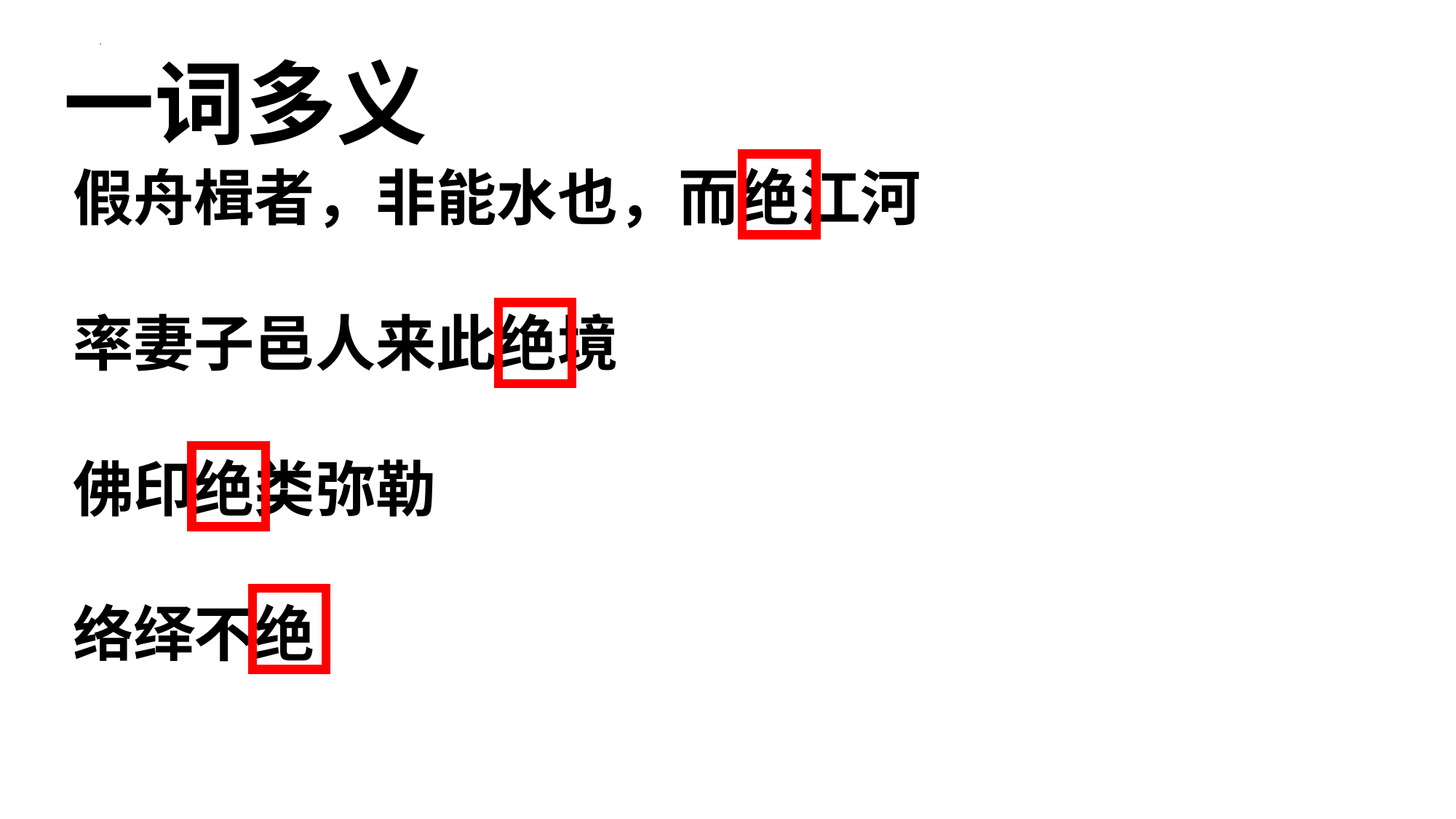

一词多义
假舟楫者，非能水也，而绝江河

率妻子邑人来此绝境

佛印绝类弥勒

络绎不绝